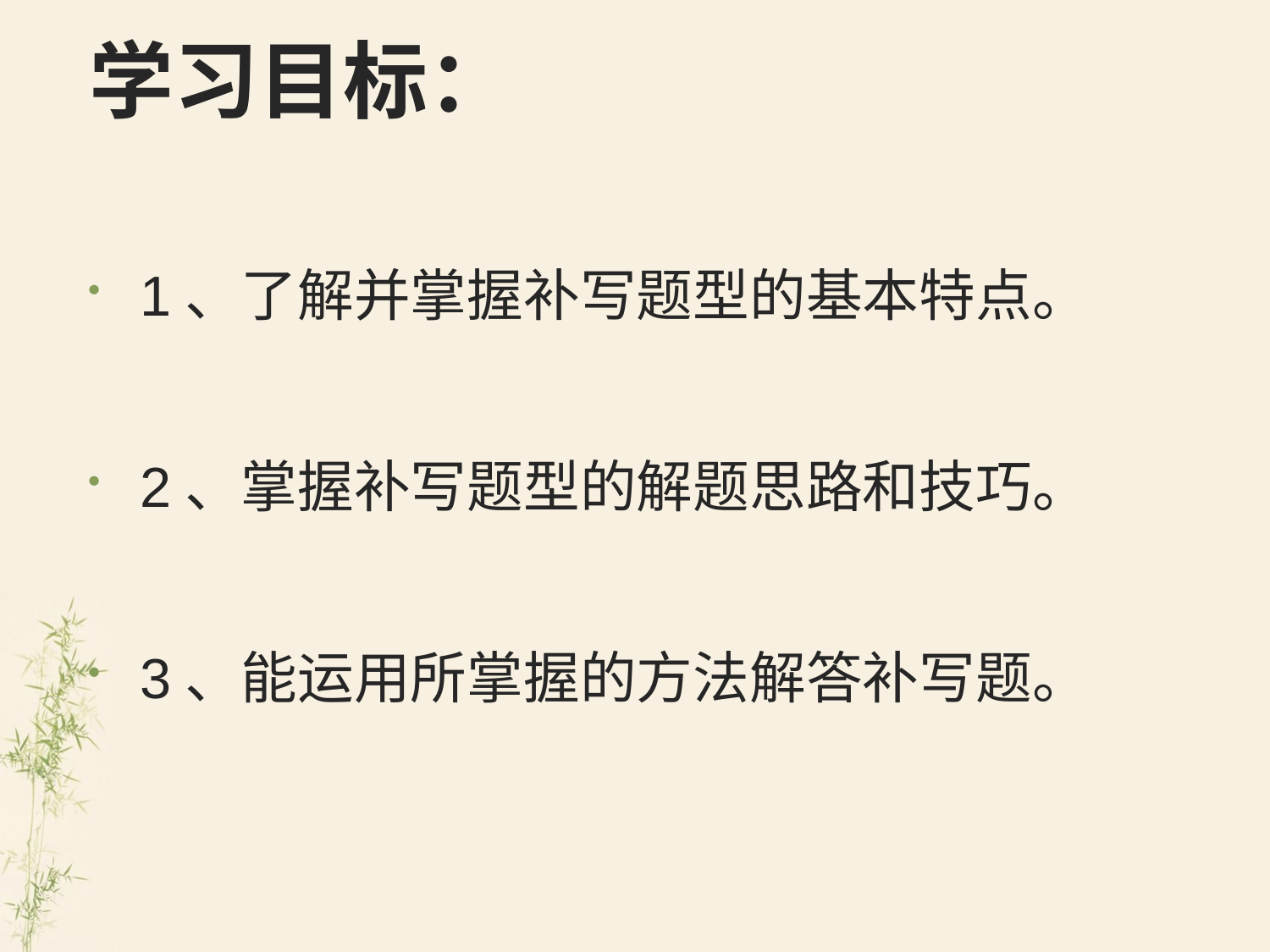

# 学习目标：

1、了解并掌握补写题型的基本特点。

2、掌握补写题型的解题思路和技巧。

3、能运用所掌握的方法解答补写题。